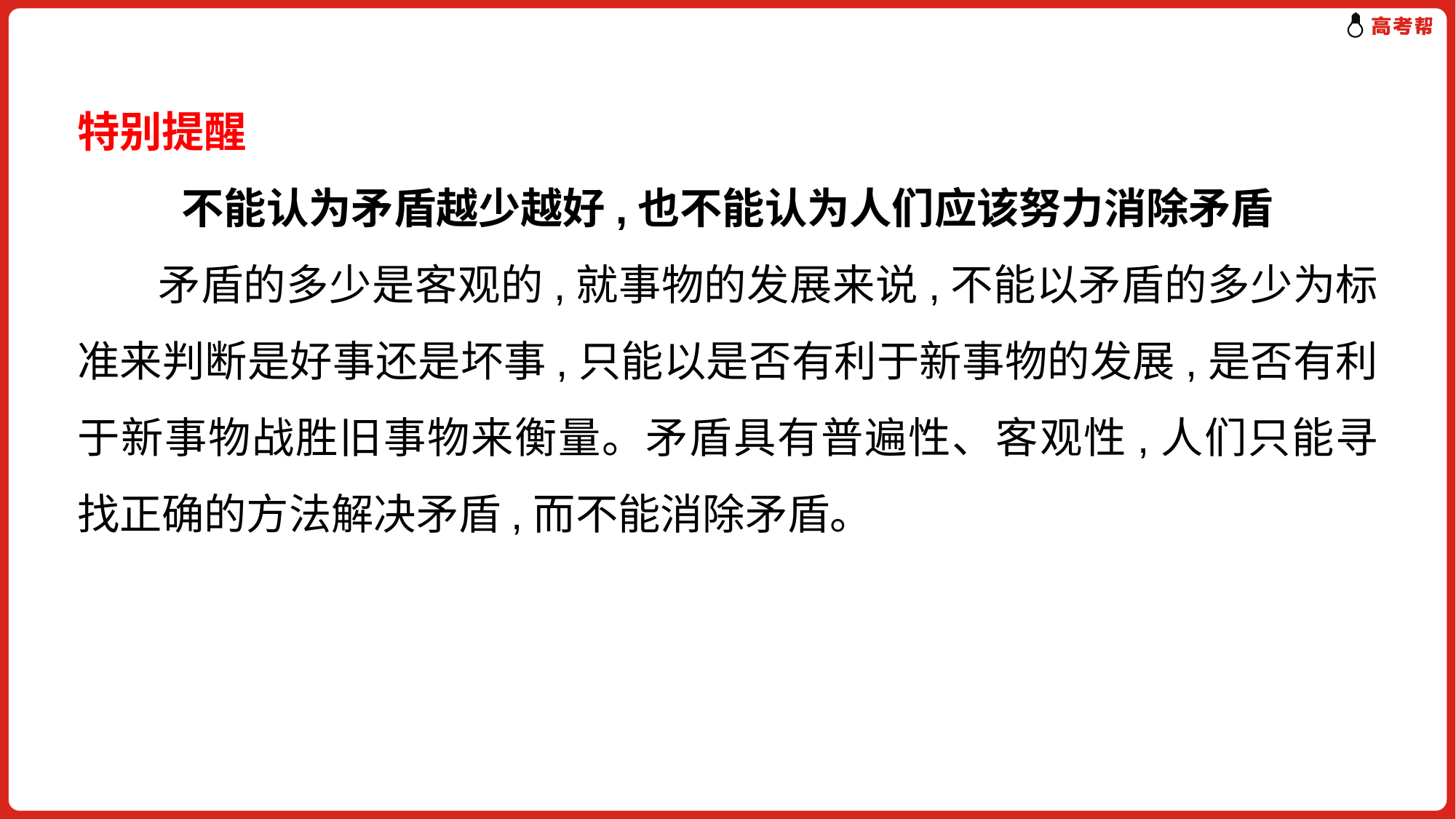

特别提醒
不能认为矛盾越少越好,也不能认为人们应该努力消除矛盾
       矛盾的多少是客观的,就事物的发展来说,不能以矛盾的多少为标准来判断是好事还是坏事,只能以是否有利于新事物的发展,是否有利于新事物战胜旧事物来衡量。矛盾具有普遍性、客观性,人们只能寻找正确的方法解决矛盾,而不能消除矛盾。